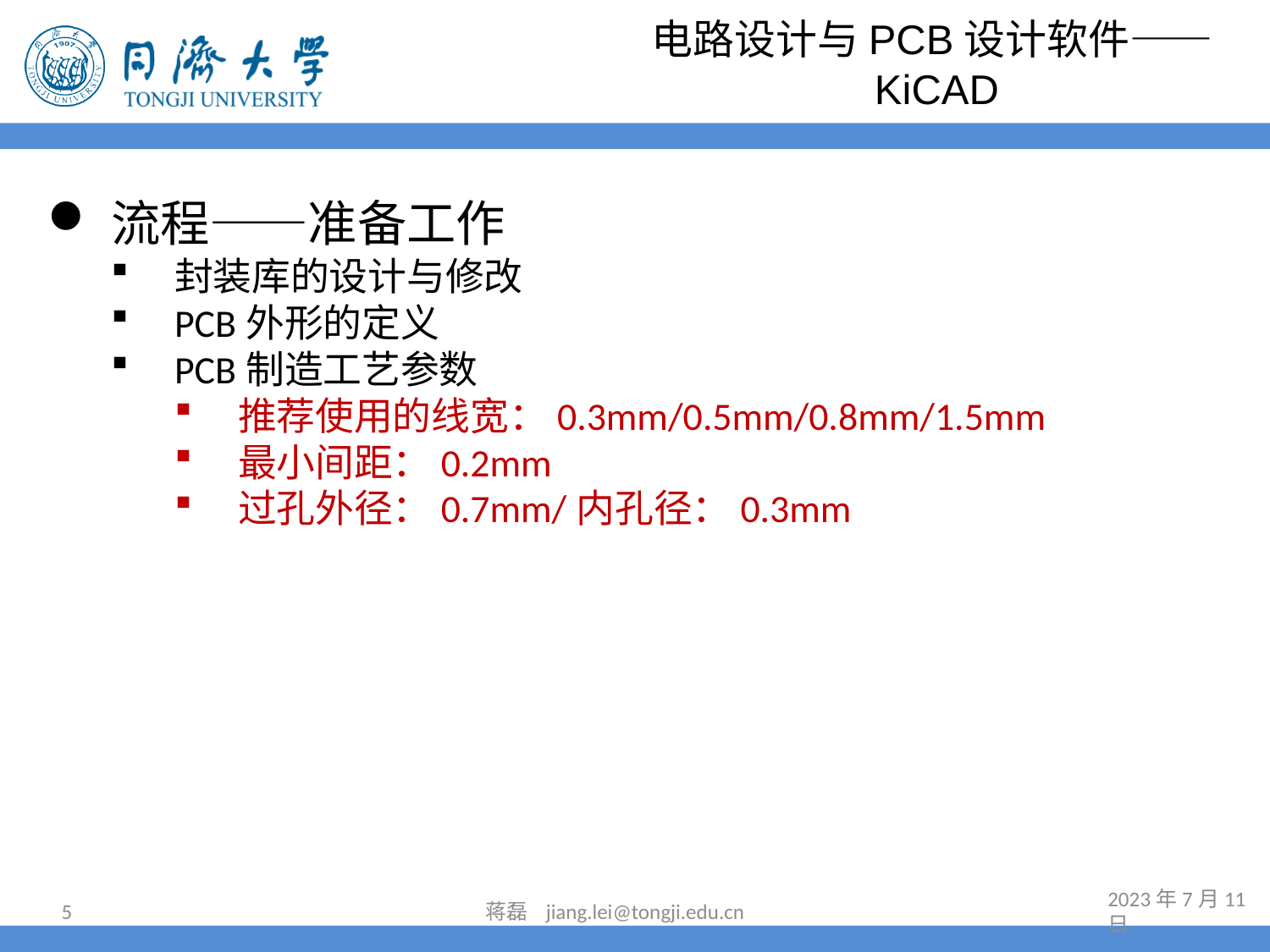

# 电路设计与PCB设计软件——KiCAD
流程——准备工作
封装库的设计与修改
PCB外形的定义
PCB制造工艺参数
推荐使用的线宽：0.3mm/0.5mm/0.8mm/1.5mm
最小间距：0.2mm
过孔外径：0.7mm/内孔径：0.3mm
5
蒋磊  jiang.lei@tongji.edu.cn
2023年7月11日